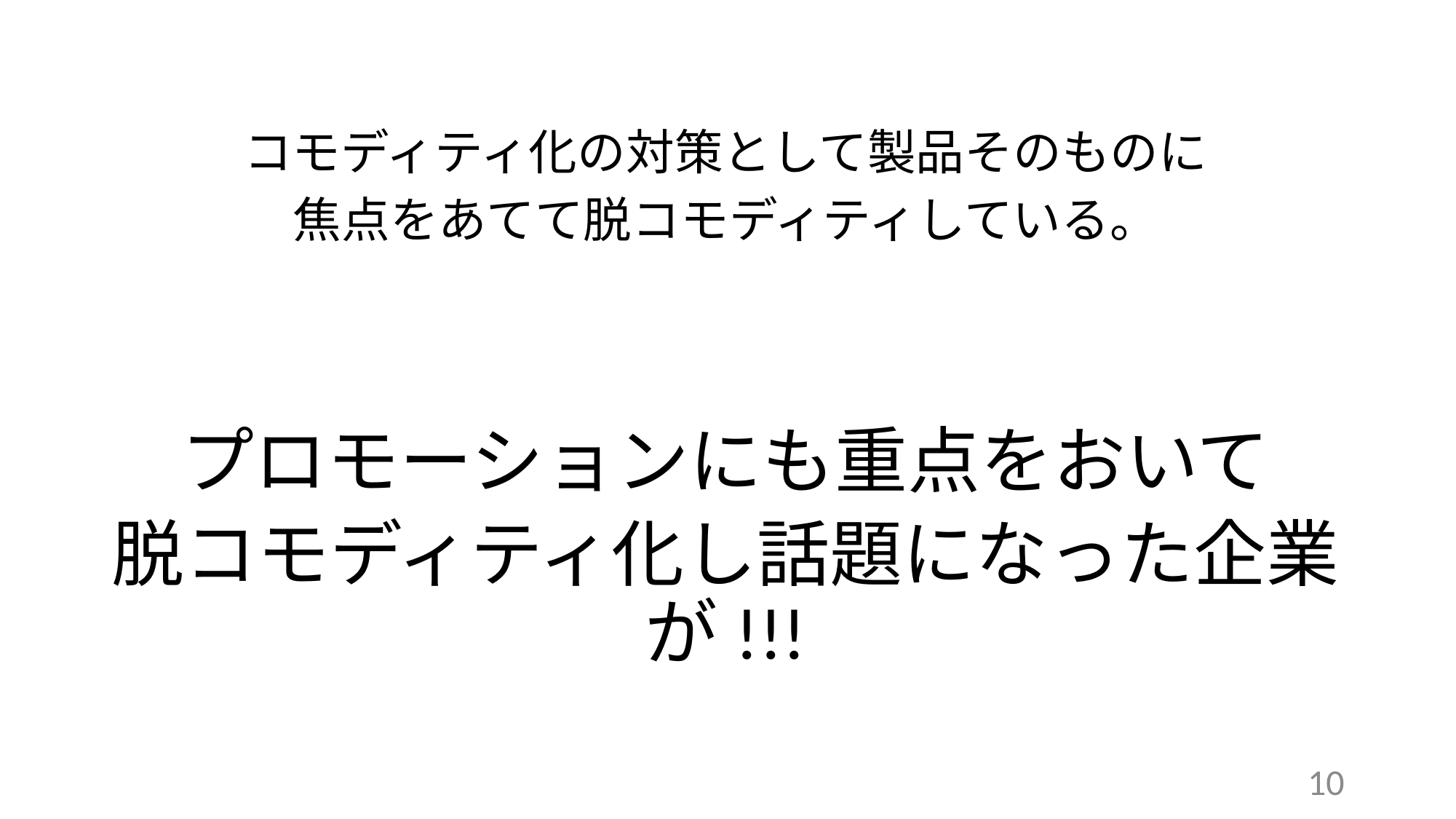

コモディティ化の対策として製品そのものに
焦点をあてて脱コモディティしている。

プロモーションにも重点をおいて
脱コモディティ化し話題になった企業が!!!
10